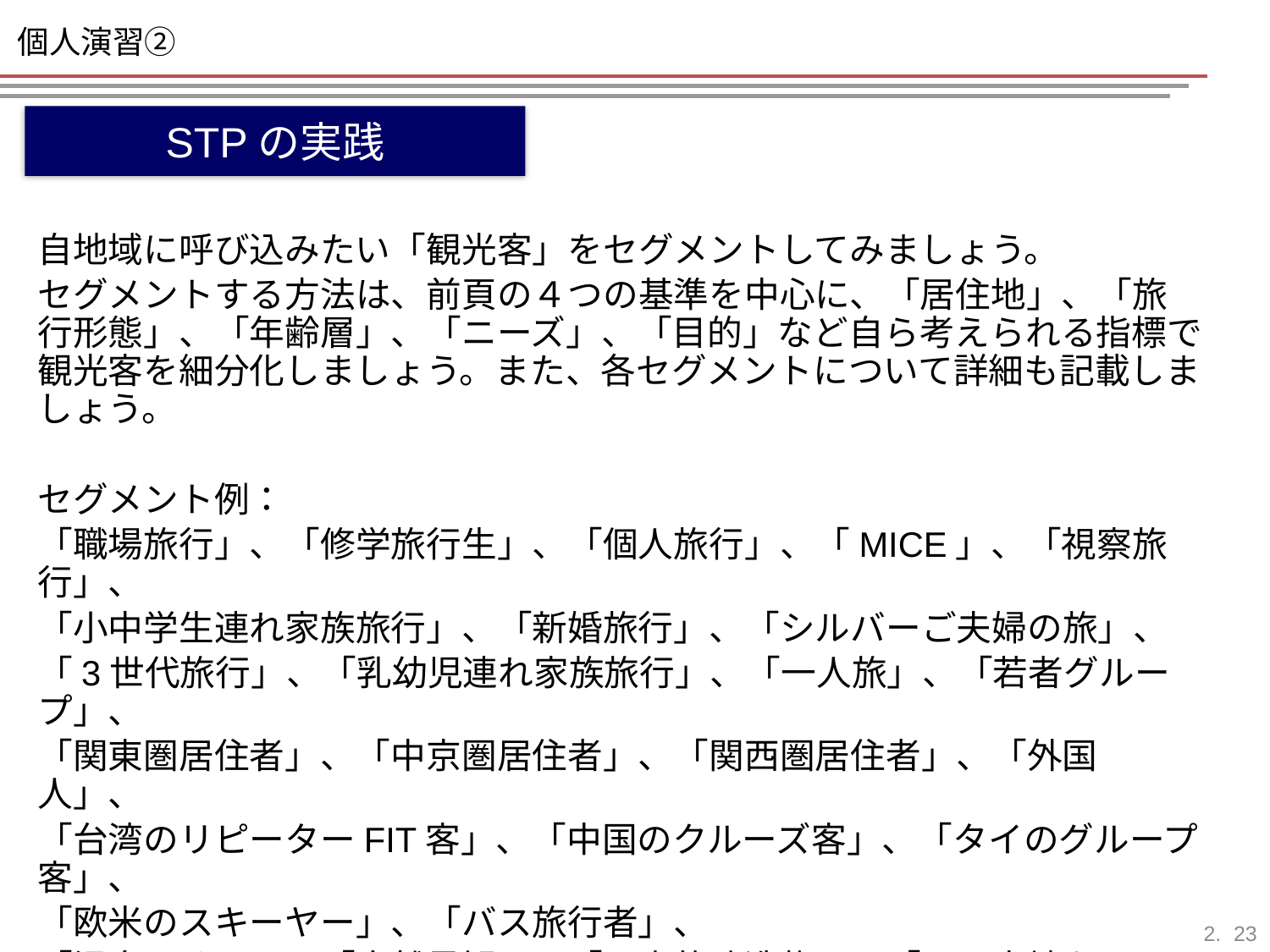

# 個人演習②
STPの実践
自地域に呼び込みたい「観光客」をセグメントしてみましょう。
セグメントする方法は、前頁の４つの基準を中心に、「居住地」、「旅行形態」、「年齢層」、「ニーズ」、「目的」など自ら考えられる指標で観光客を細分化しましょう。また、各セグメントについて詳細も記載しましょう。

セグメント例：
「職場旅行」、「修学旅行生」、「個人旅行」、「MICE」、「視察旅行」、
「小中学生連れ家族旅行」、「新婚旅行」、「シルバーご夫婦の旅」、
「3世代旅行」、「乳幼児連れ家族旅行」、「一人旅」、「若者グループ」、
「関東圏居住者」、「中京圏居住者」、「関西圏居住者」、「外国人」、
「台湾のリピーターFIT客」、「中国のクルーズ客」、「タイのグループ客」、
「欧米のスキーヤー」、「バス旅行者」、
「温泉めぐり」、「自然景観」、「歴史的建造物」、「その土地ならではの体験をしたい」、「恐竜博物館に行きたい」、「蟹を食べたい」、「海の幸を満喫したい」、「地元民と交流したい」、「パワースポットめぐり」、「女子旅」、「歴女」など・・・
23